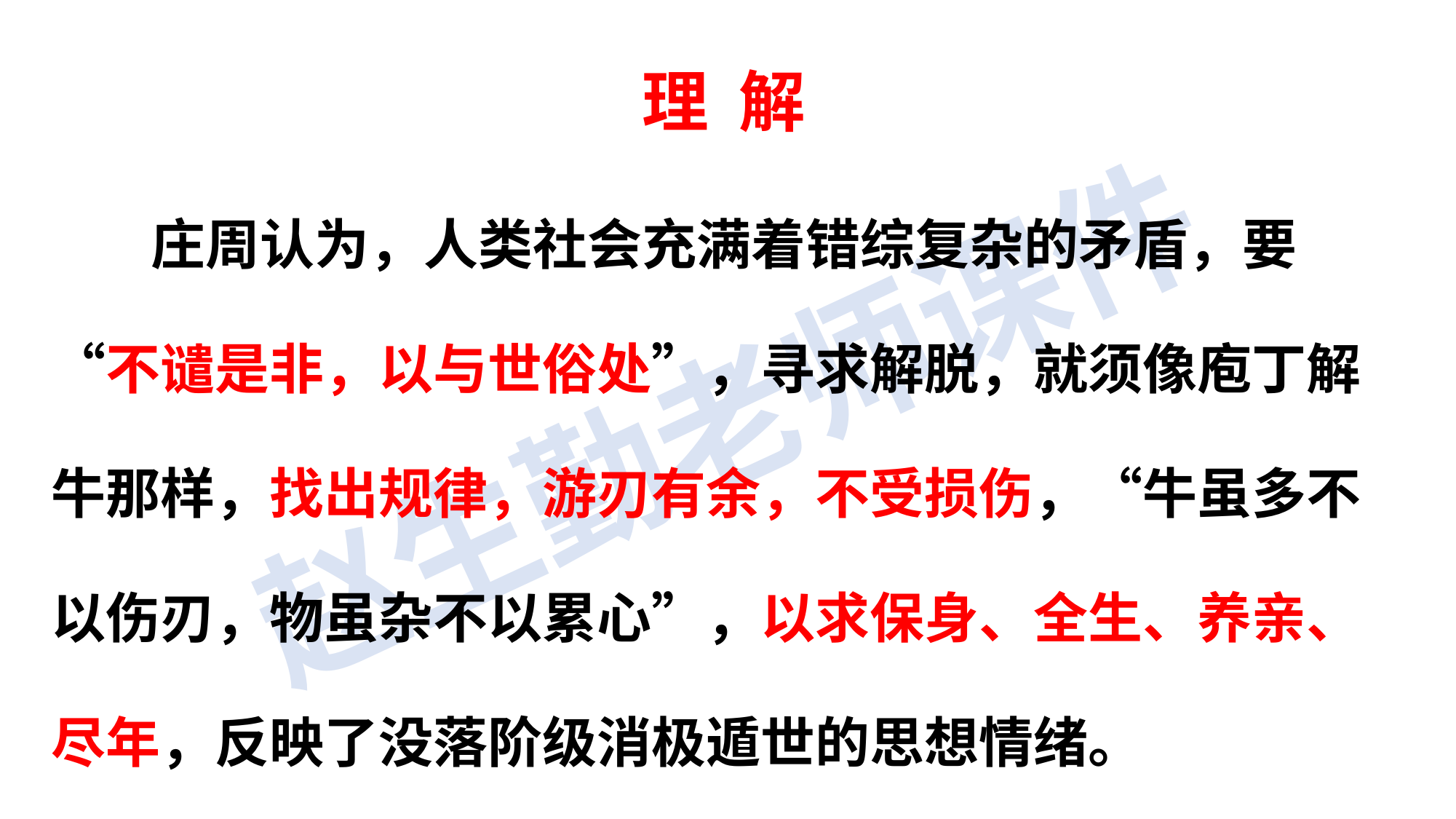

理  解
       庄周认为，人类社会充满着错综复杂的矛盾，要“不谴是非，以与世俗处”，寻求解脱，就须像庖丁解牛那样，找出规律，游刃有余，不受损伤，“牛虽多不以伤刃，物虽杂不以累心”，以求保身、全生、养亲、尽年，反映了没落阶级消极遁世的思想情绪。